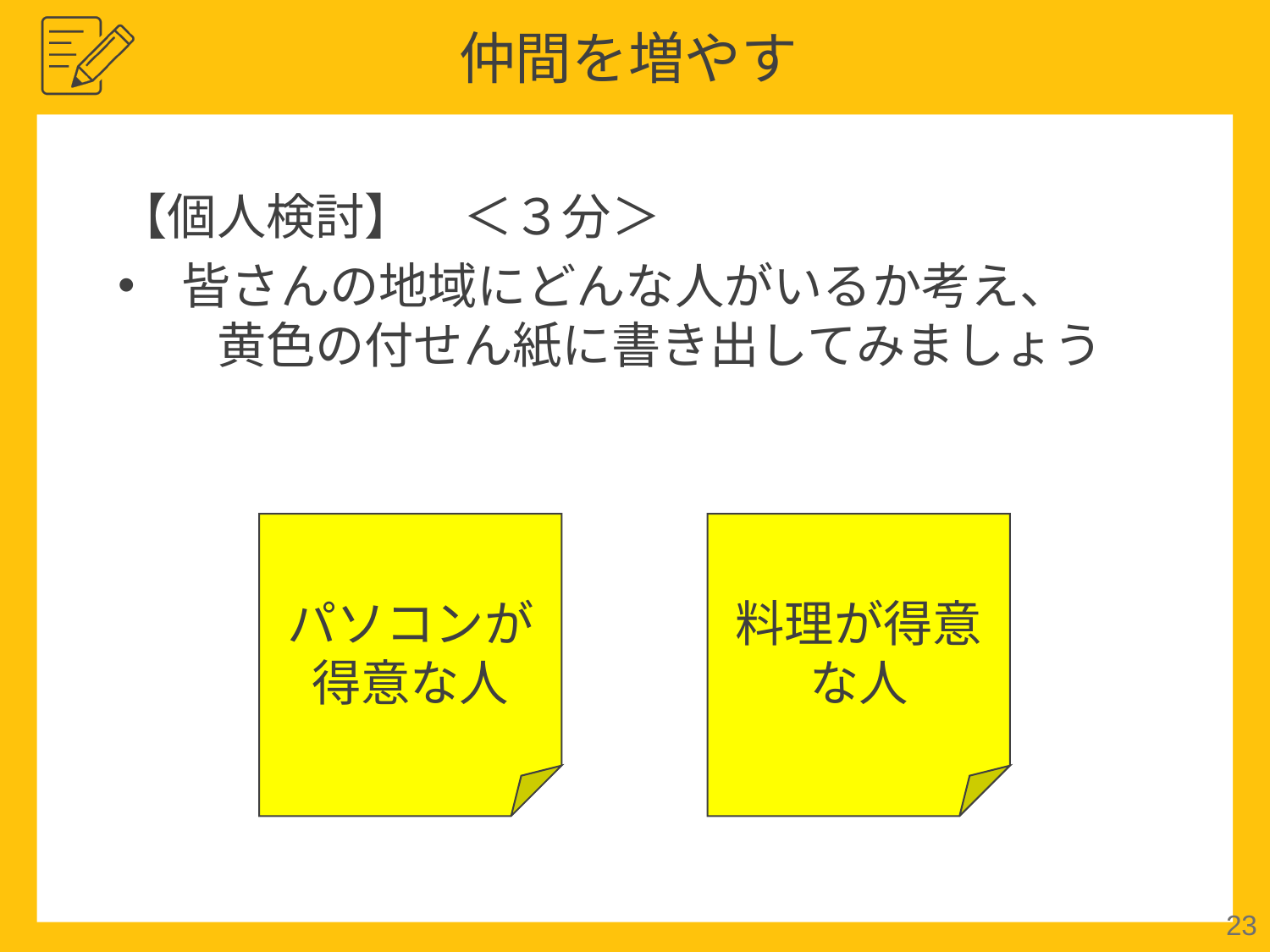

仲間を増やす
【個人検討】　＜３分＞
皆さんの地域にどんな人がいるか考え、
　　黄色の付せん紙に書き出してみましょう
パソコンが得意な人
料理が得意な人
23